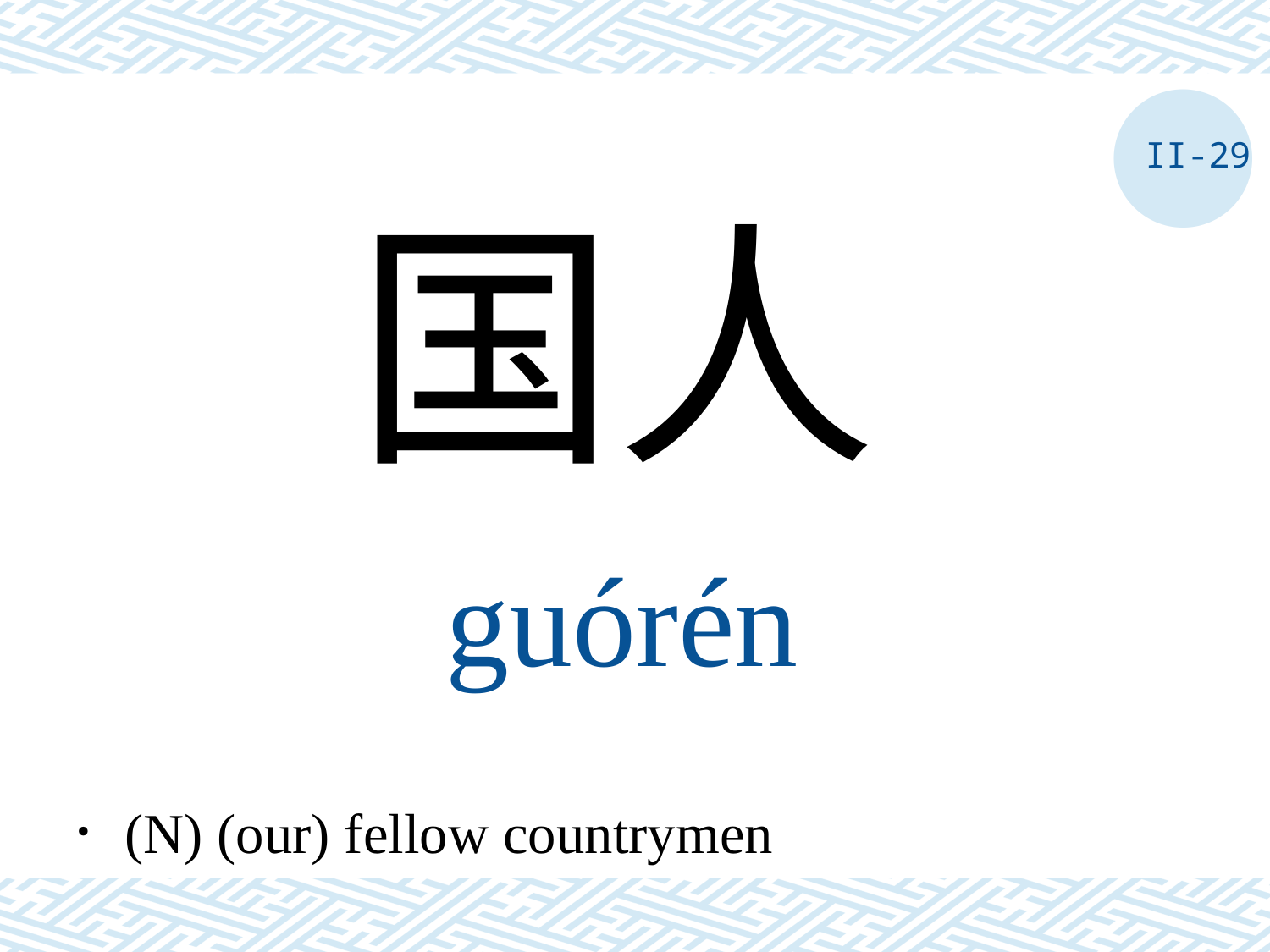

II-29

国人
guórén
．(N) (our) fellow countrymen